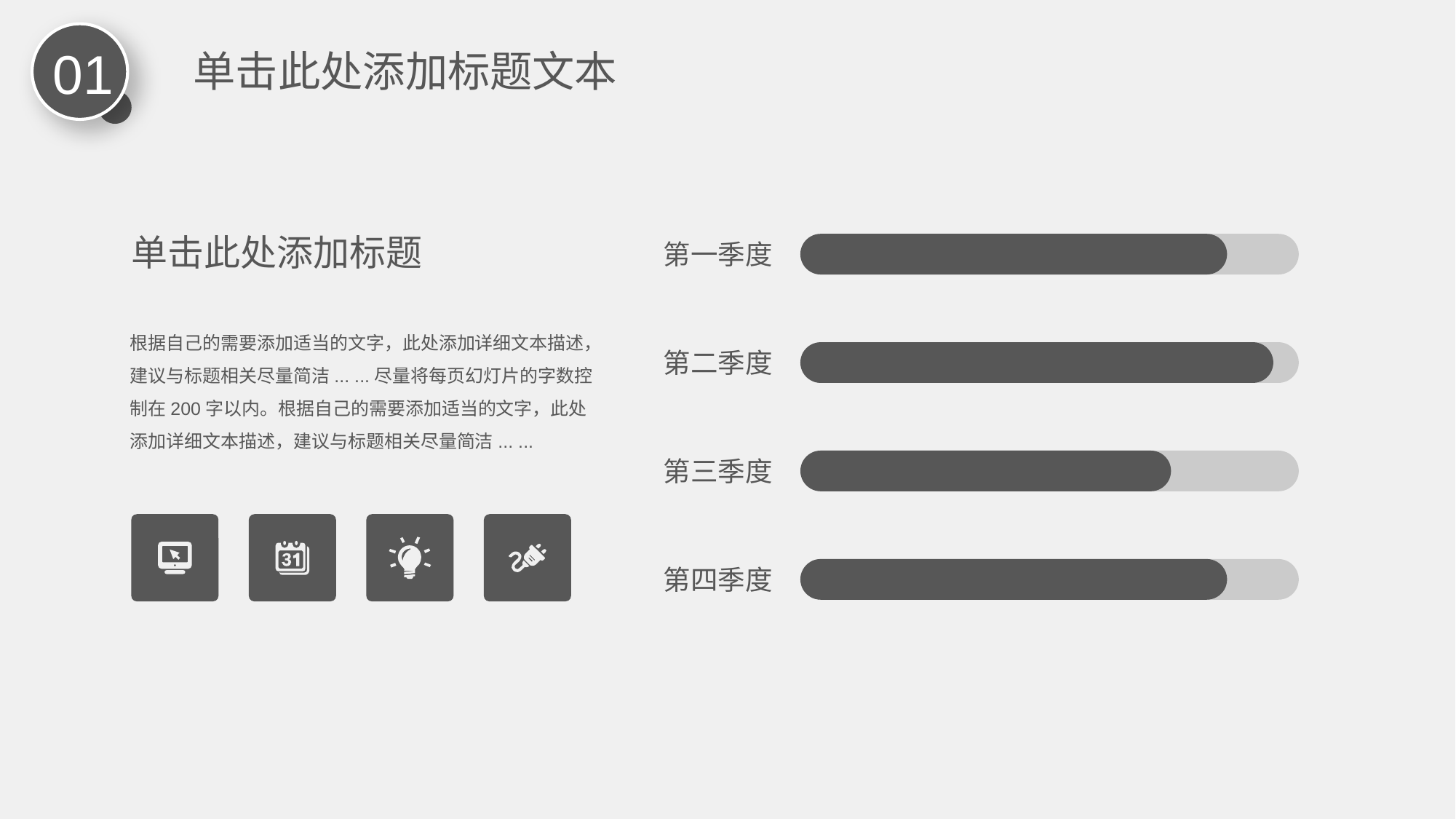

01
单击此处添加标题文本
单击此处添加标题
第一季度

根据自己的需要添加适当的文字，此处添加详细文本描述，建议与标题相关尽量简洁... ...尽量将每页幻灯片的字数控制在200字以内。根据自己的需要添加适当的文字，此处添加详细文本描述，建议与标题相关尽量简洁... ...
第二季度

第三季度

第四季度